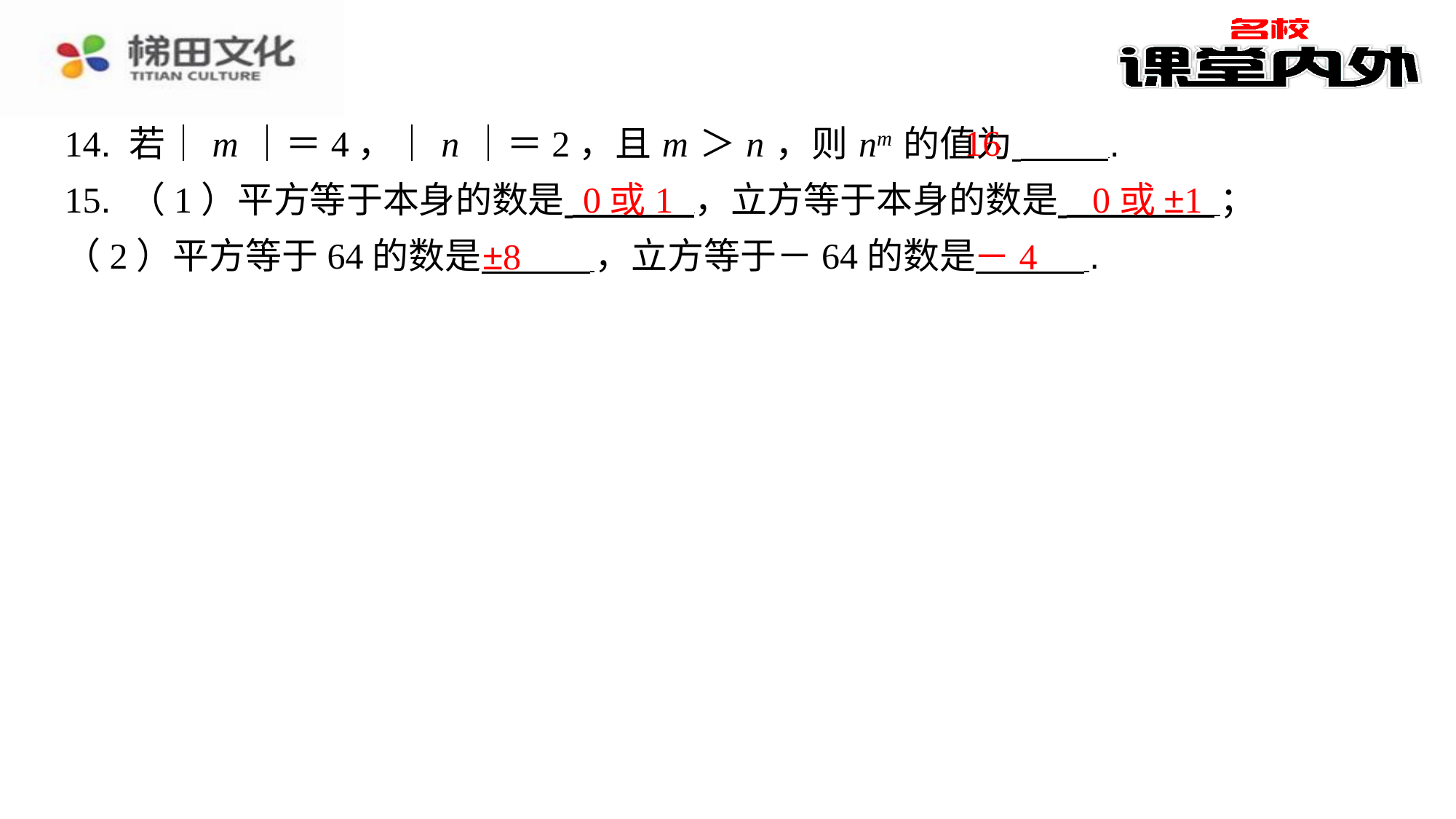

16
14. 若｜ m ｜＝4，｜ n ｜＝2，且 m ＞ n ，则 nm 的值为               ⁠.
15. （1）平方等于本身的数是                    ，立方等于本身的数是                        ⁠；
（2）平方等于64的数是                 ，立方等于－64的数是                 ⁠.
0或1
0或±1
±8
－4